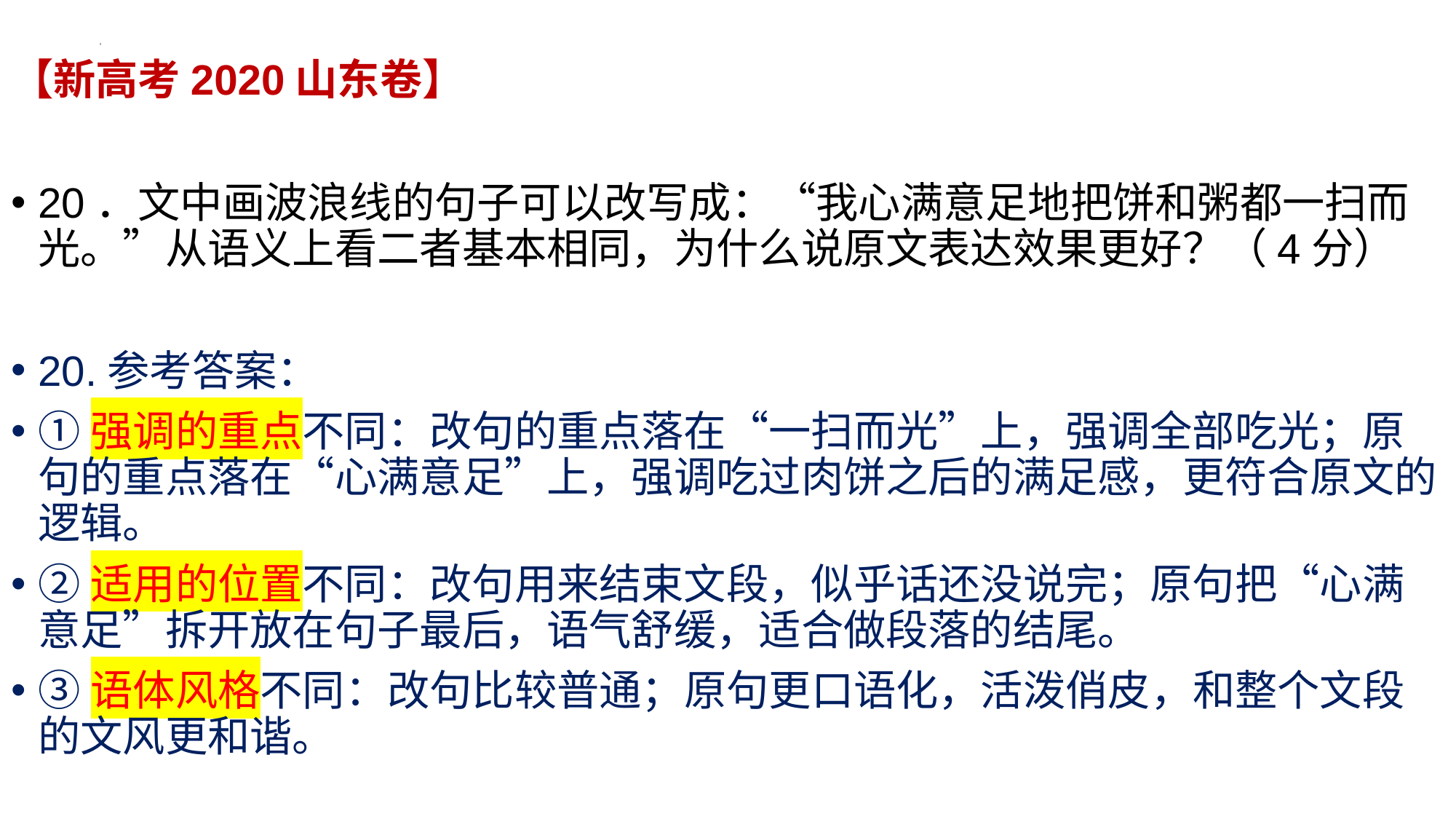

# 【新高考2020山东卷】
20．文中画波浪线的句子可以改写成：“我心满意足地把饼和粥都一扫而光。”从语义上看二者基本相同，为什么说原文表达效果更好？（4分）

20.参考答案：
①强调的重点不同：改句的重点落在“一扫而光”上，强调全部吃光；原句的重点落在“心满意足”上，强调吃过肉饼之后的满足感，更符合原文的逻辑。
②适用的位置不同：改句用来结束文段，似乎话还没说完；原句把“心满意足”拆开放在句子最后，语气舒缓，适合做段落的结尾。
③语体风格不同：改句比较普通；原句更口语化，活泼俏皮，和整个文段的文风更和谐。